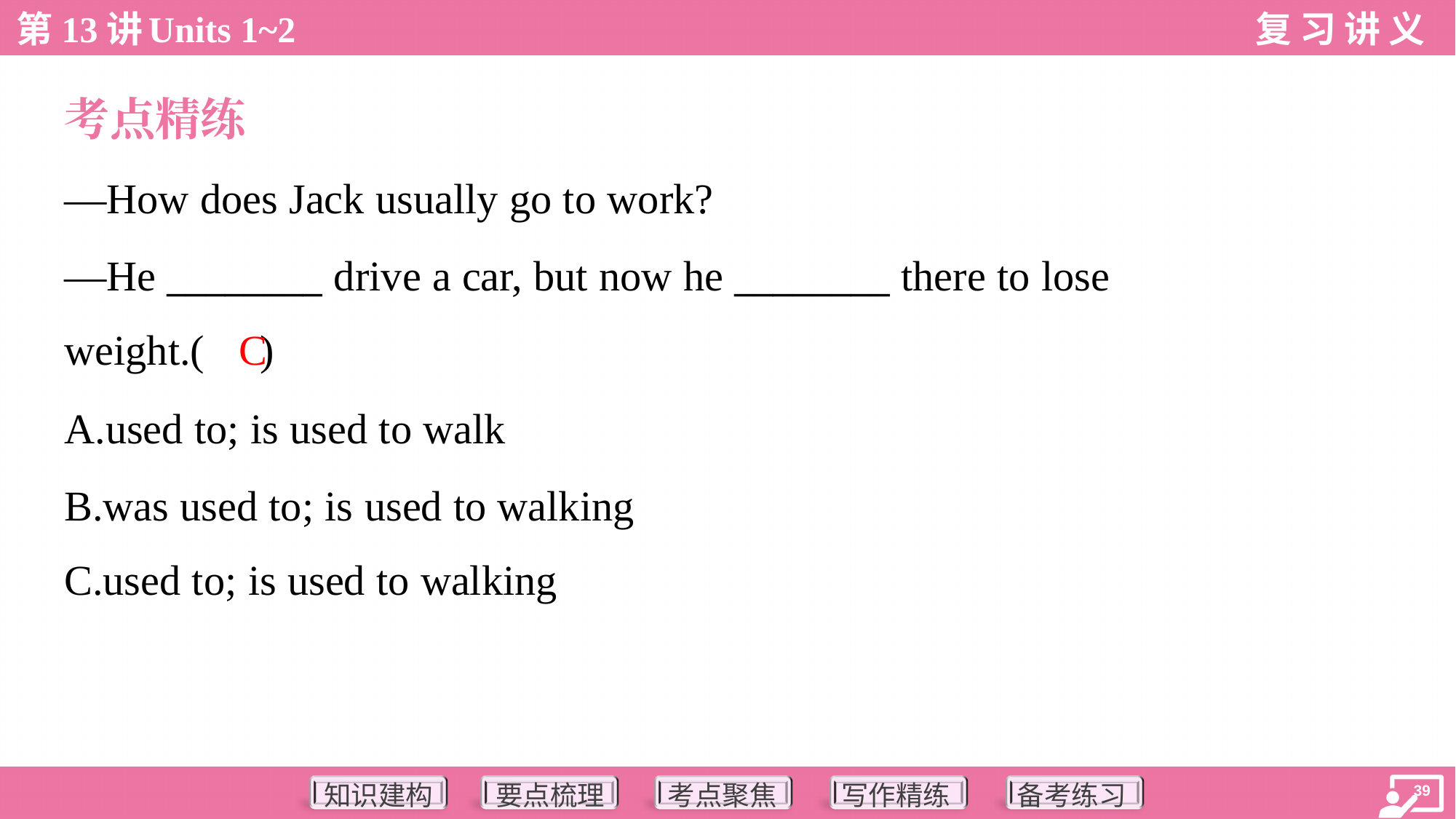

考点精练
—How does Jack usually go to work?
—He ________ drive a car, but now he ________ there to lose
weight.(     )
C
A.used to; is used to walk
B.was used to; is used to walking
C.used to; is used to walking